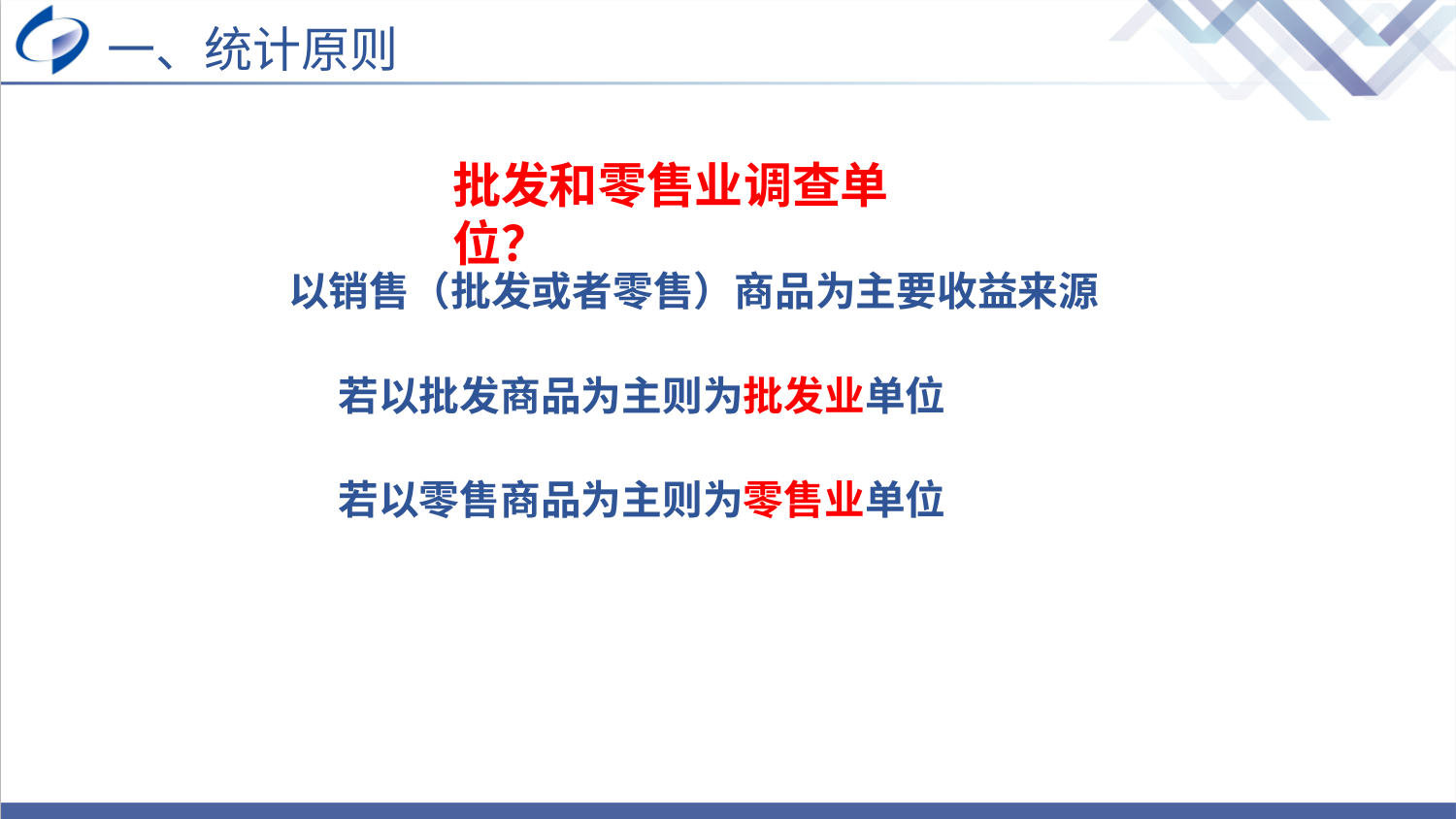

一、统计原则
批发和零售业调查单位？
以销售（批发或者零售）商品为主要收益来源
若以批发商品为主则为批发业单位
若以零售商品为主则为零售业单位